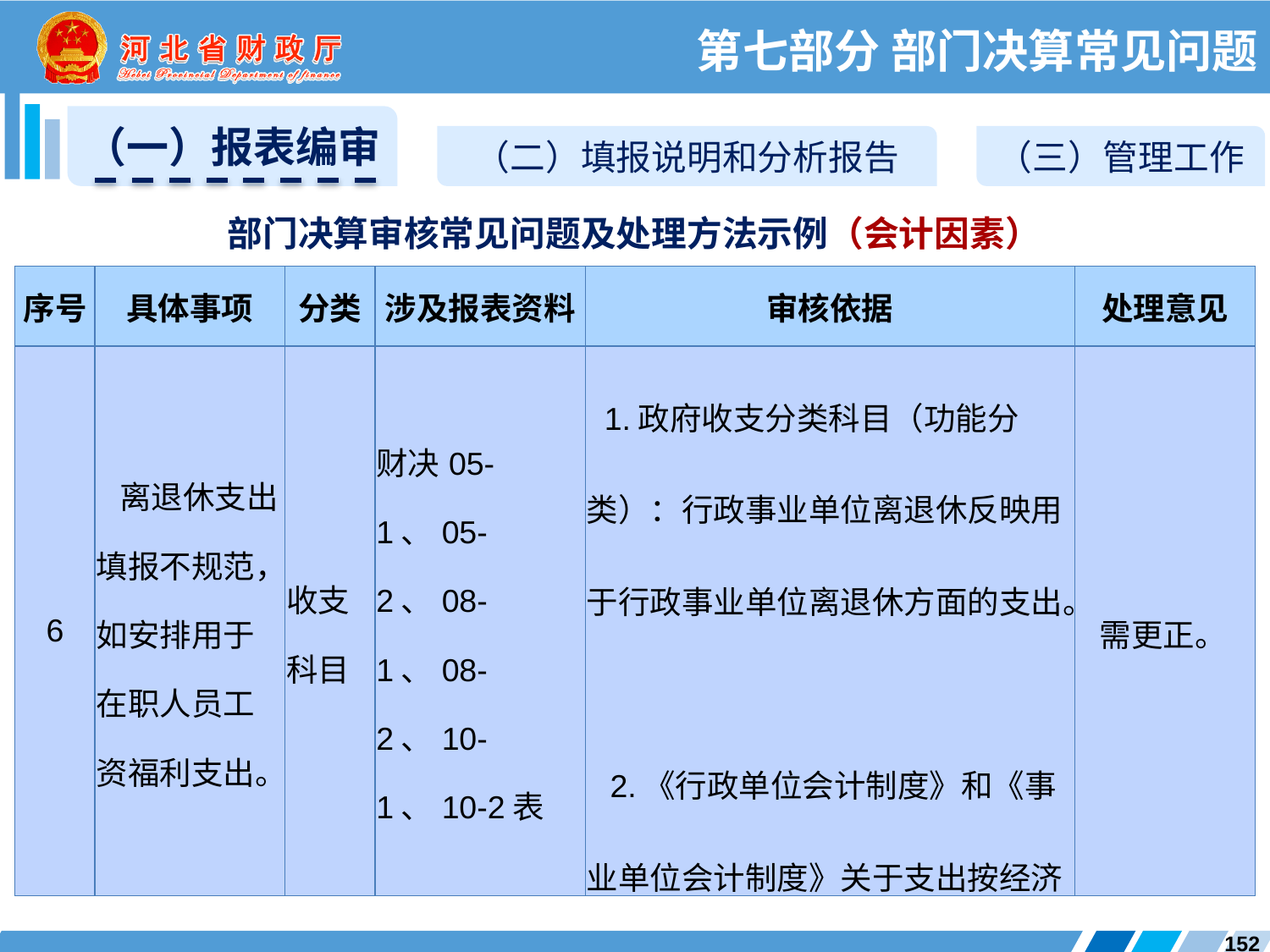

第七部分 部门决算常见问题
（一）报表编审
（二）填报说明和分析报告
（三）管理工作
部门决算审核常见问题及处理方法示例（会计因素）
| 序号 | 具体事项 | 分类 | 涉及报表资料 | 审核依据 | 处理意见 |
| --- | --- | --- | --- | --- | --- |
| 6 | 离退休支出填报不规范，如安排用于在职人员工资福利支出。 | 收支科目 | 财决05-1、05-2、08-1、08-2、10-1、10-2表 | 1.政府收支分类科目（功能分类）：行政事业单位离退休反映用于行政事业单位离退休方面的支出。 2.《行政单位会计制度》和《事业单位会计制度》关于支出按经济分类明细核算的规定。 | 需更正。 |
152